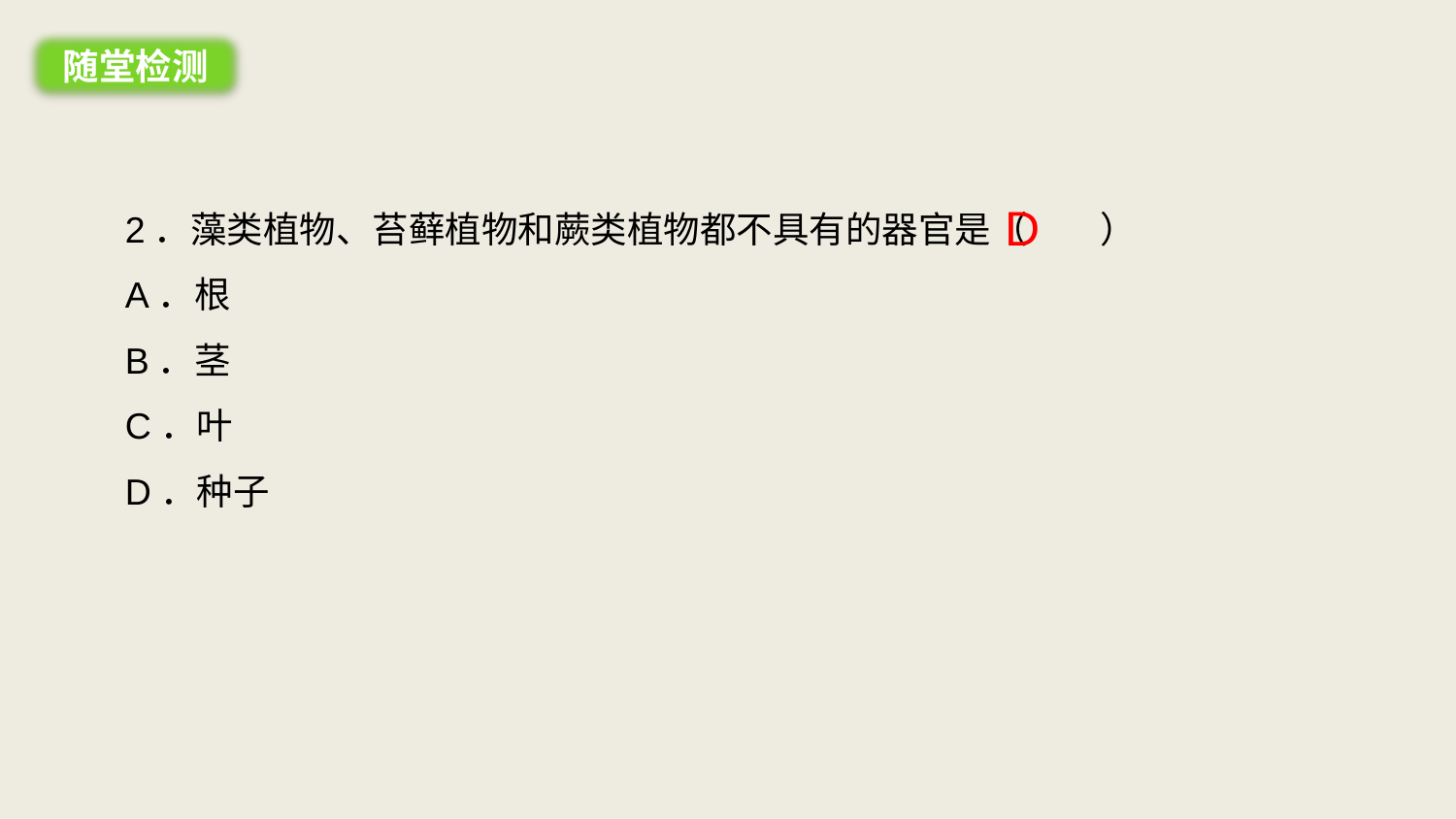

随堂检测
2．藻类植物、苔藓植物和蕨类植物都不具有的器官是（　　）
A．根
B．茎
C．叶
D．种子
D